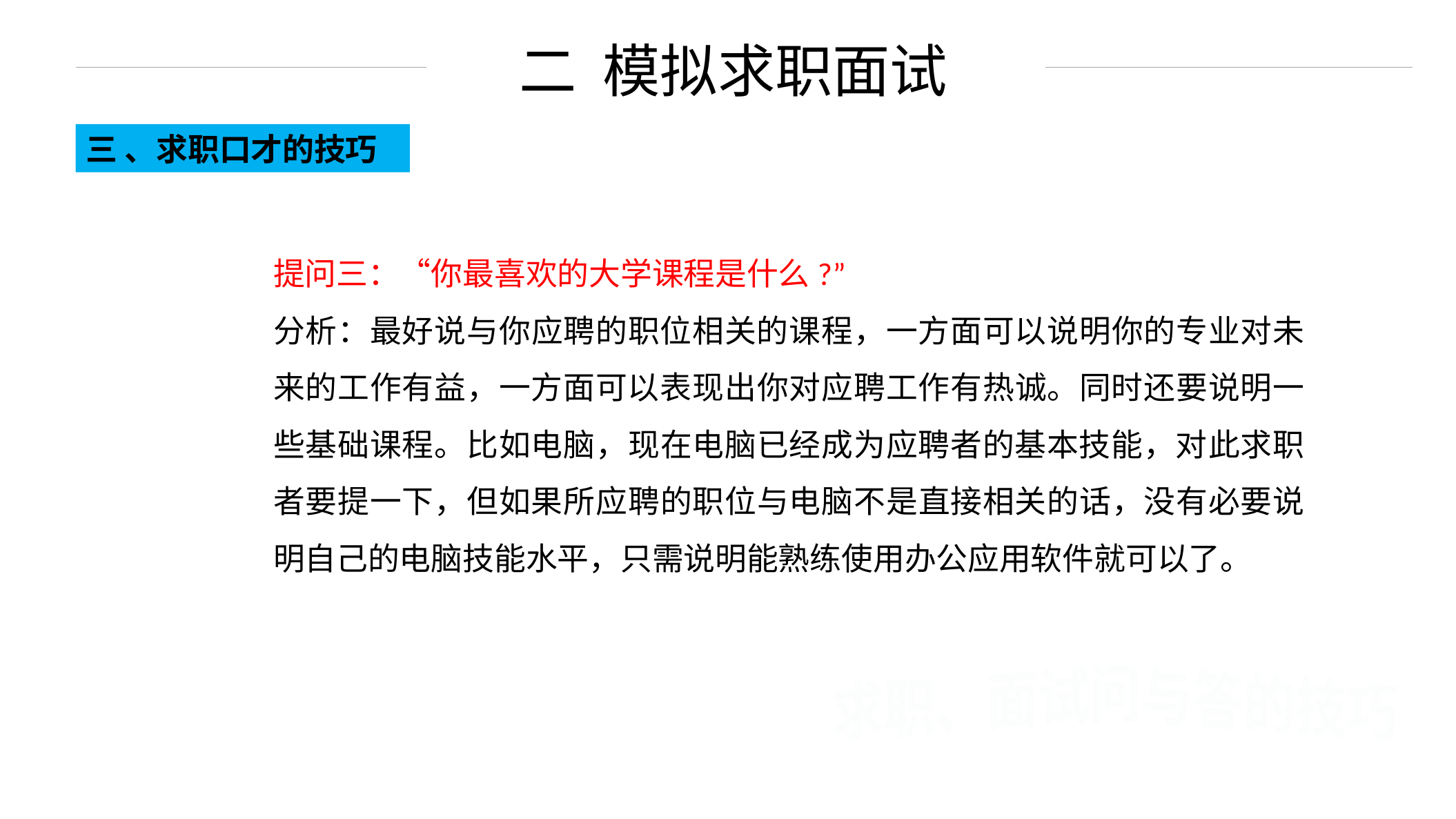

二  模拟求职面试
三 、求职口才的技巧
提问三：“你最喜欢的大学课程是什么?”
分析：最好说与你应聘的职位相关的课程，一方面可以说明你的专业对未来的工作有益，一方面可以表现出你对应聘工作有热诚。同时还要说明一些基础课程。比如电脑，现在电脑已经成为应聘者的基本技能，对此求职者要提一下，但如果所应聘的职位与电脑不是直接相关的话，没有必要说明自己的电脑技能水平，只需说明能熟练使用办公应用软件就可以了。
求职、面试问与答的技巧